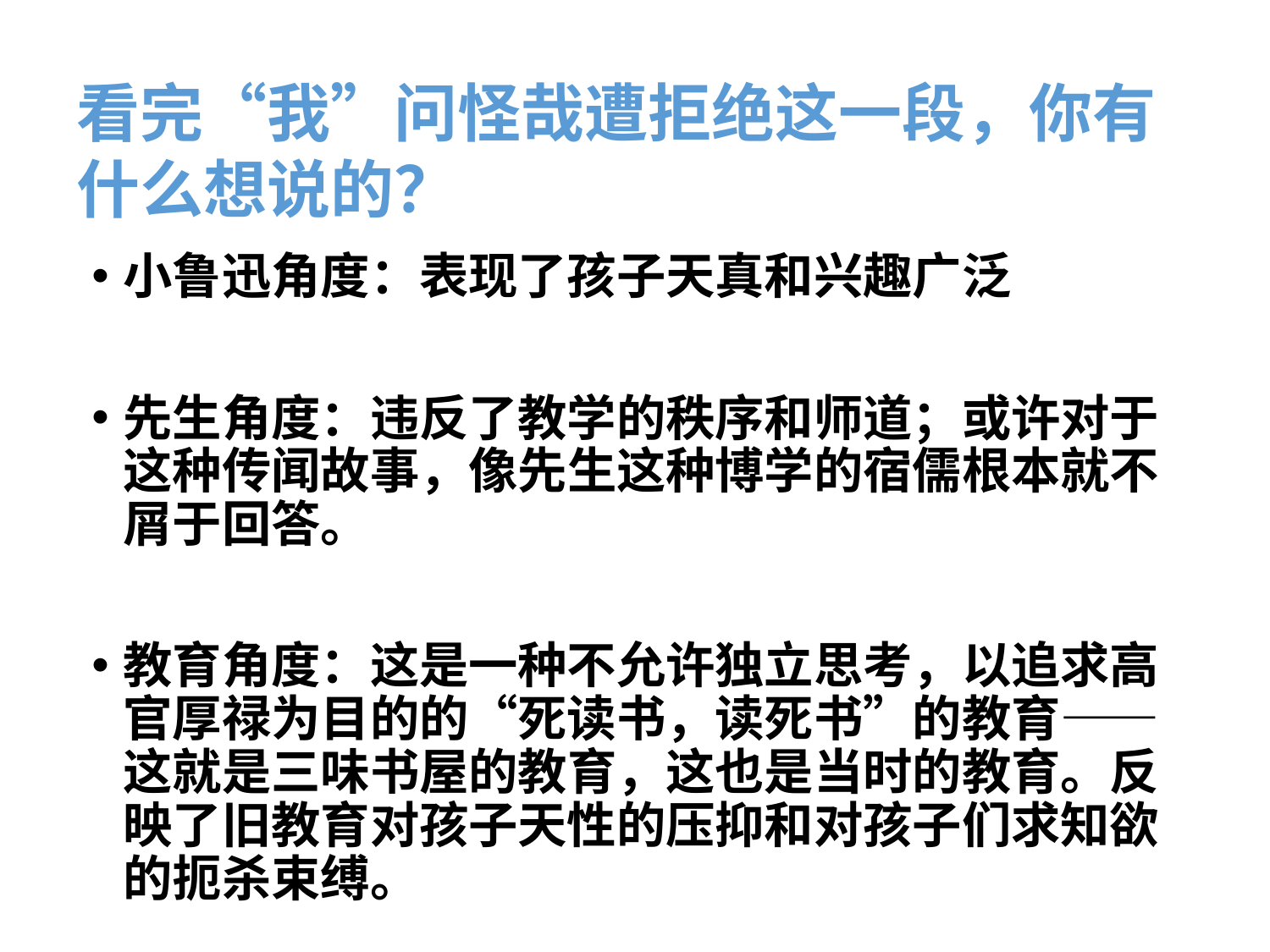

看完“我”问怪哉遭拒绝这一段，你有什么想说的？
小鲁迅角度：表现了孩子天真和兴趣广泛

先生角度：违反了教学的秩序和师道；或许对于这种传闻故事，像先生这种博学的宿儒根本就不屑于回答。

教育角度：这是一种不允许独立思考，以追求高官厚禄为目的的“死读书，读死书”的教育——这就是三味书屋的教育，这也是当时的教育。反映了旧教育对孩子天性的压抑和对孩子们求知欲的扼杀束缚。